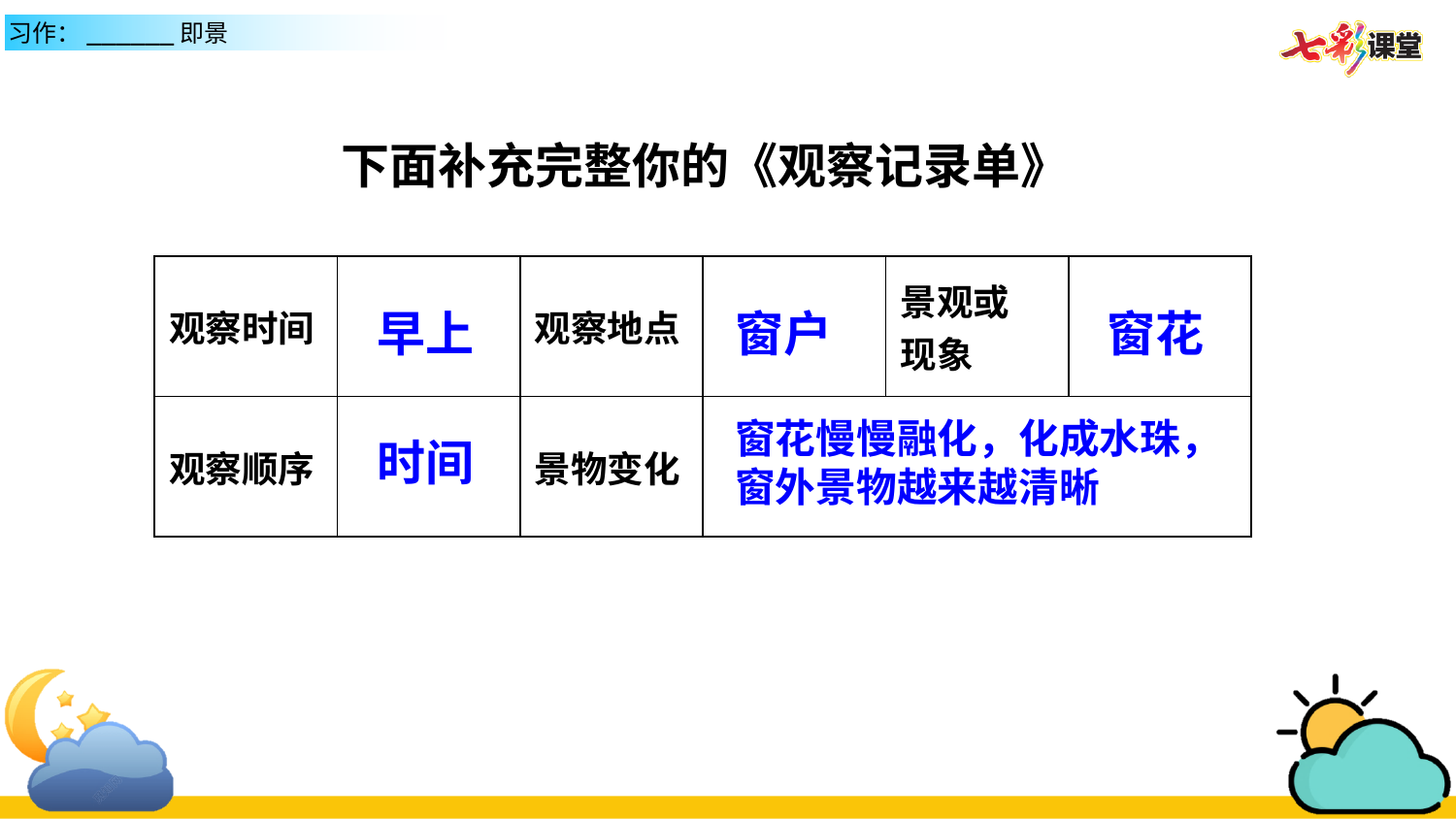

下面补充完整你的《观察记录单》
| 观察时间 |  | 观察地点 |  | 景观或 现象 |  |
| --- | --- | --- | --- | --- | --- |
| 观察顺序 |  | 景物变化 |  |  |  |
窗花
早上
窗户
窗花慢慢融化，化成水珠，
窗外景物越来越清晰
时间